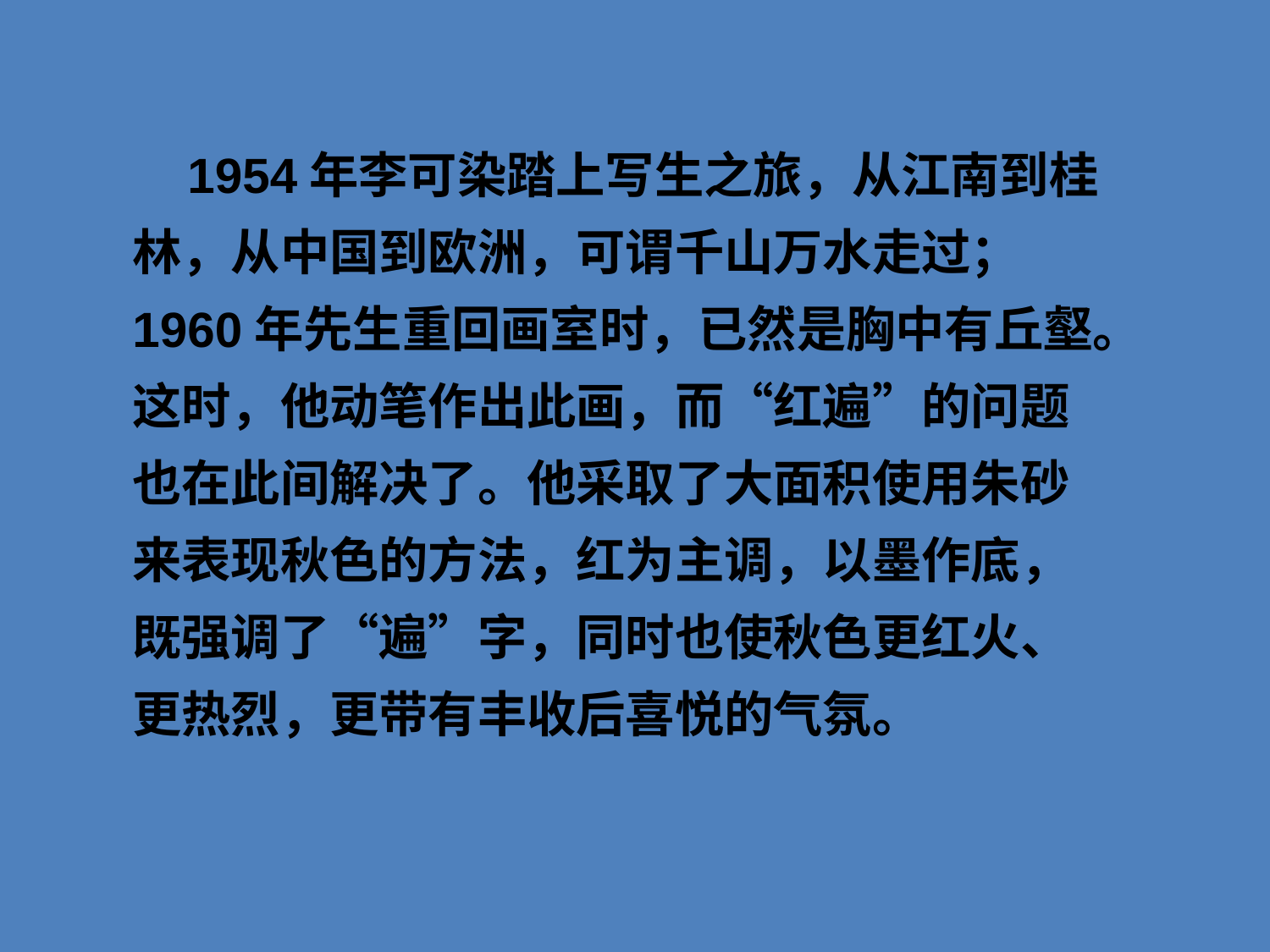

1954年李可染踏上写生之旅，从江南到桂林，从中国到欧洲，可谓千山万水走过；1960年先生重回画室时，已然是胸中有丘壑。这时，他动笔作出此画，而“红遍”的问题也在此间解决了。他采取了大面积使用朱砂来表现秋色的方法，红为主调，以墨作底，既强调了“遍”字，同时也使秋色更红火、更热烈，更带有丰收后喜悦的气氛。